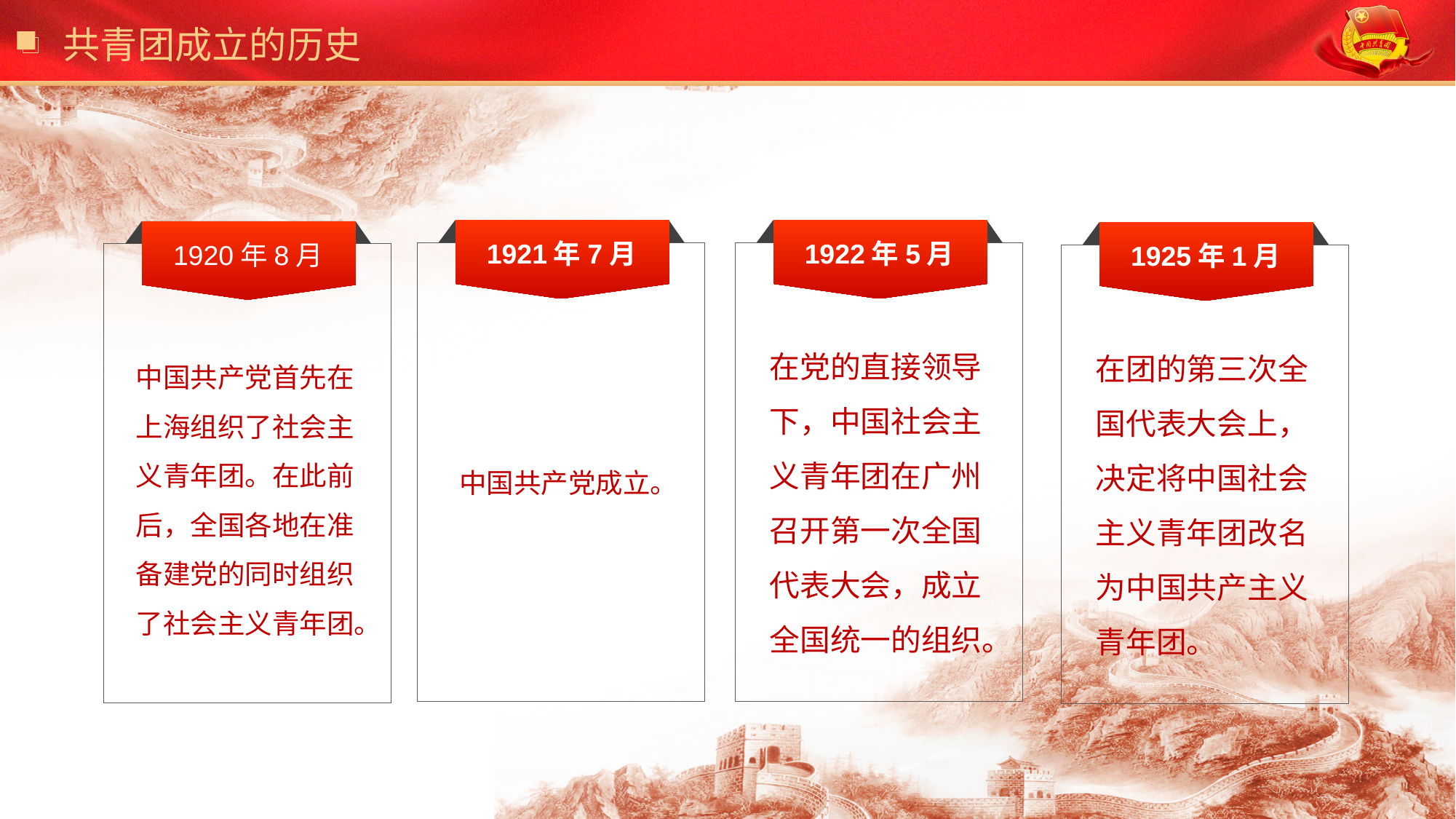

共青团成立的历史

1921年7月

中国共产党成立。

1922年5月

在党的直接领导下，中国社会主义青年团在广州召开第一次全国代表大会，成立全国统一的组织。

1920年8月

中国共产党首先在上海组织了社会主义青年团。在此前后，全国各地在准备建党的同时组织了社会主义青年团。

1925年1月

在团的第三次全国代表大会上，决定将中国社会主义青年团改名为中国共产主义青年团。